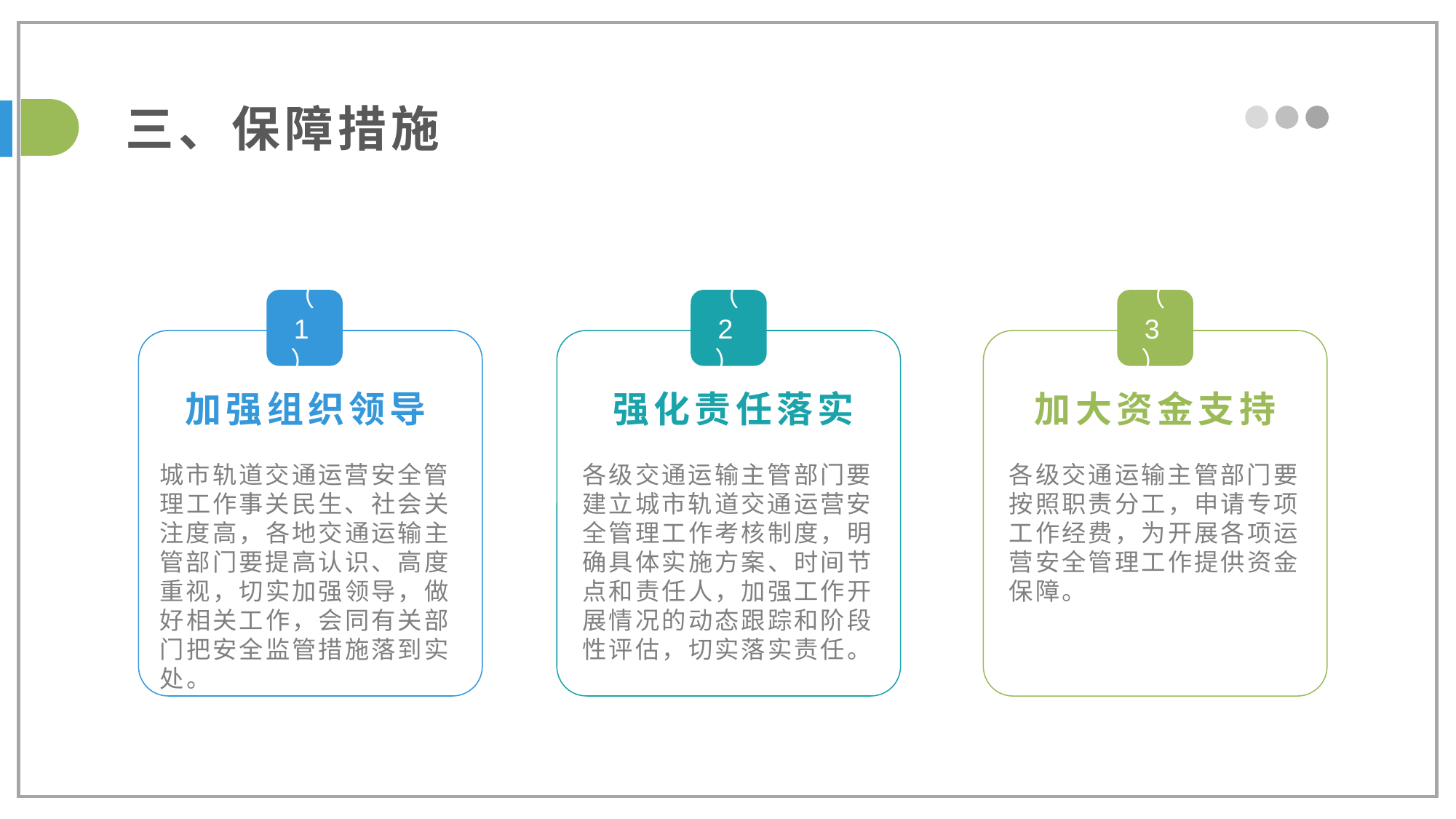

三、保障措施

（1）
（2）
（3）

加大资金支持
加强组织领导
强化责任落实
各级交通运输主管部门要建立城市轨道交通运营安全管理工作考核制度，明确具体实施方案、时间节点和责任人，加强工作开展情况的动态跟踪和阶段性评估，切实落实责任。
各级交通运输主管部门要按照职责分工，申请专项工作经费，为开展各项运营安全管理工作提供资金保障。
城市轨道交通运营安全管理工作事关民生、社会关注度高，各地交通运输主管部门要提高认识、高度重视，切实加强领导，做好相关工作，会同有关部门把安全监管措施落到实处。